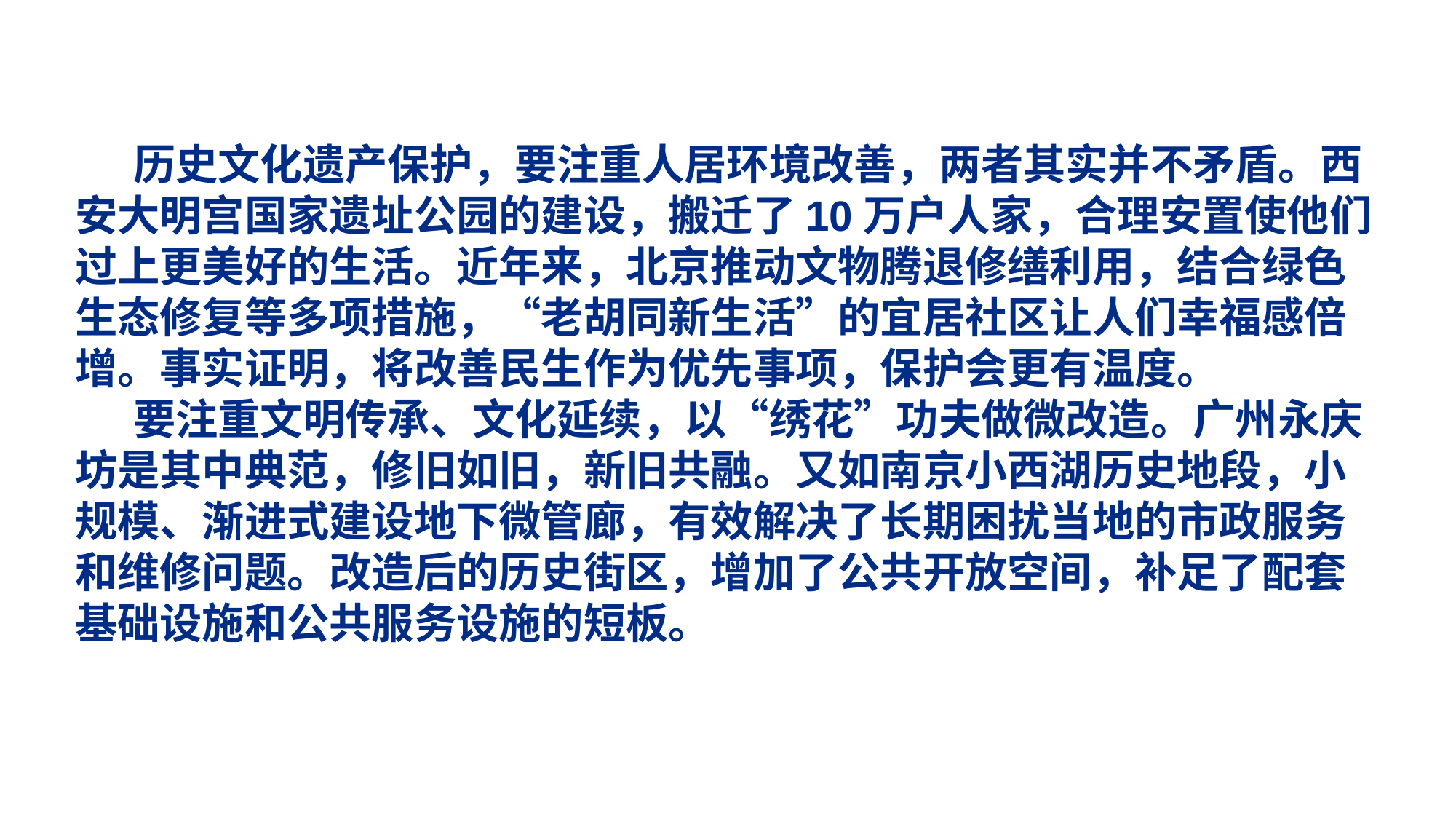

历史文化遗产保护，要注重人居环境改善，两者其实并不矛盾。西安大明宫国家遗址公园的建设，搬迁了10万户人家，合理安置使他们过上更美好的生活。近年来，北京推动文物腾退修缮利用，结合绿色生态修复等多项措施，“老胡同新生活”的宜居社区让人们幸福感倍增。事实证明，将改善民生作为优先事项，保护会更有温度。
     要注重文明传承、文化延续，以“绣花”功夫做微改造。广州永庆坊是其中典范，修旧如旧，新旧共融。又如南京小西湖历史地段，小规模、渐进式建设地下微管廊，有效解决了长期困扰当地的市政服务和维修问题。改造后的历史街区，增加了公共开放空间，补足了配套基础设施和公共服务设施的短板。